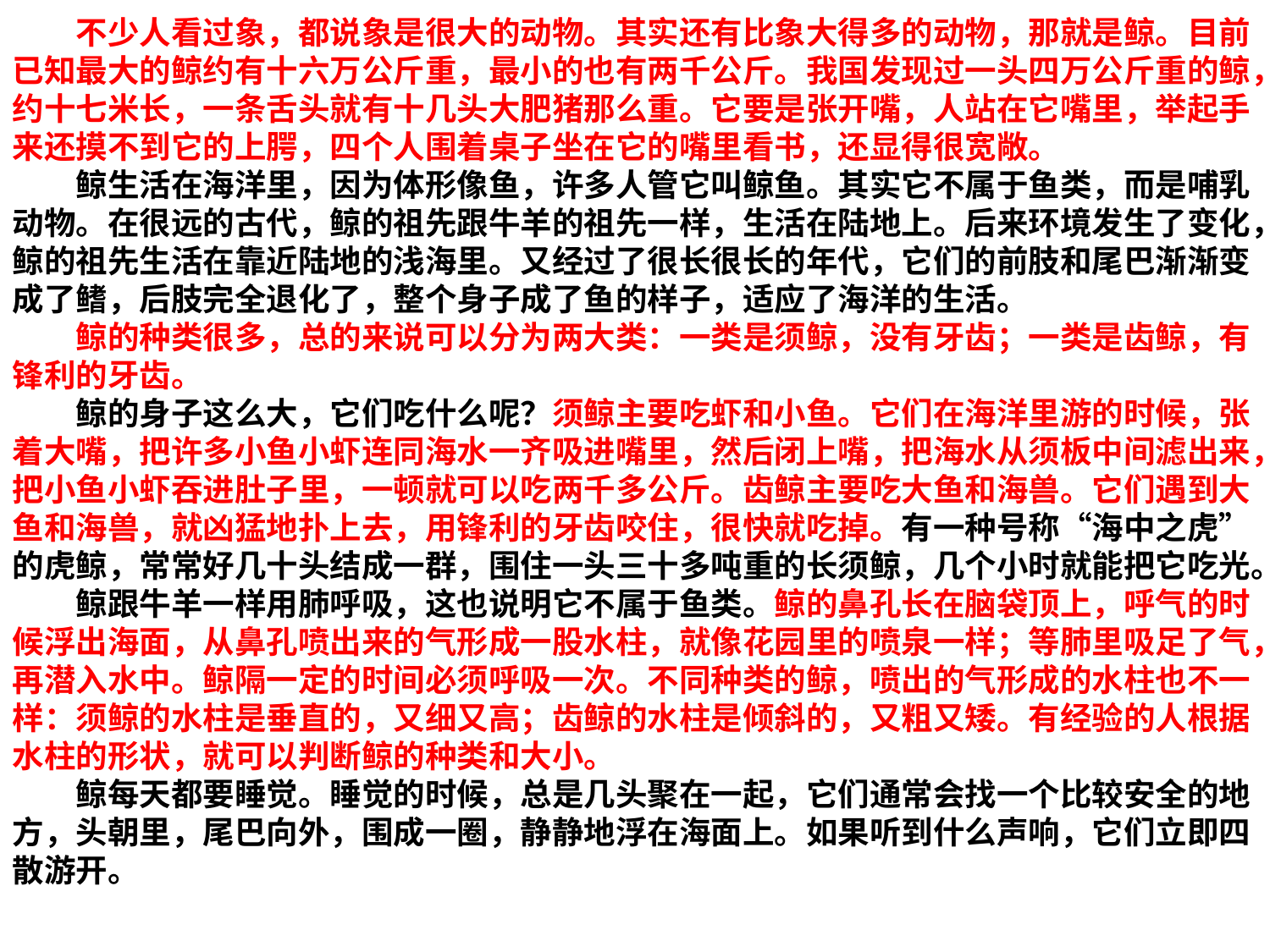

不少人看过象，都说象是很大的动物。其实还有比象大得多的动物，那就是鲸。目前已知最大的鲸约有十六万公斤重，最小的也有两千公斤。我国发现过一头四万公斤重的鲸，约十七米长，一条舌头就有十几头大肥猪那么重。它要是张开嘴，人站在它嘴里，举起手来还摸不到它的上腭，四个人围着桌子坐在它的嘴里看书，还显得很宽敞。
鲸生活在海洋里，因为体形像鱼，许多人管它叫鲸鱼。其实它不属于鱼类，而是哺乳动物。在很远的古代，鲸的祖先跟牛羊的祖先一样，生活在陆地上。后来环境发生了变化，鲸的祖先生活在靠近陆地的浅海里。又经过了很长很长的年代，它们的前肢和尾巴渐渐变成了鳍，后肢完全退化了，整个身子成了鱼的样子，适应了海洋的生活。
鲸的种类很多，总的来说可以分为两大类：一类是须鲸，没有牙齿；一类是齿鲸，有锋利的牙齿。
鲸的身子这么大，它们吃什么呢？须鲸主要吃虾和小鱼。它们在海洋里游的时候，张着大嘴，把许多小鱼小虾连同海水一齐吸进嘴里，然后闭上嘴，把海水从须板中间滤出来，把小鱼小虾吞进肚子里，一顿就可以吃两千多公斤。齿鲸主要吃大鱼和海兽。它们遇到大鱼和海兽，就凶猛地扑上去，用锋利的牙齿咬住，很快就吃掉。有一种号称“海中之虎”的虎鲸，常常好几十头结成一群，围住一头三十多吨重的长须鲸，几个小时就能把它吃光。
鲸跟牛羊一样用肺呼吸，这也说明它不属于鱼类。鲸的鼻孔长在脑袋顶上，呼气的时候浮出海面，从鼻孔喷出来的气形成一股水柱，就像花园里的喷泉一样；等肺里吸足了气，再潜入水中。鲸隔一定的时间必须呼吸一次。不同种类的鲸，喷出的气形成的水柱也不一样：须鲸的水柱是垂直的，又细又高；齿鲸的水柱是倾斜的，又粗又矮。有经验的人根据水柱的形状，就可以判断鲸的种类和大小。
鲸每天都要睡觉。睡觉的时候，总是几头聚在一起，它们通常会找一个比较安全的地方，头朝里，尾巴向外，围成一圈，静静地浮在海面上。如果听到什么声响，它们立即四散游开。